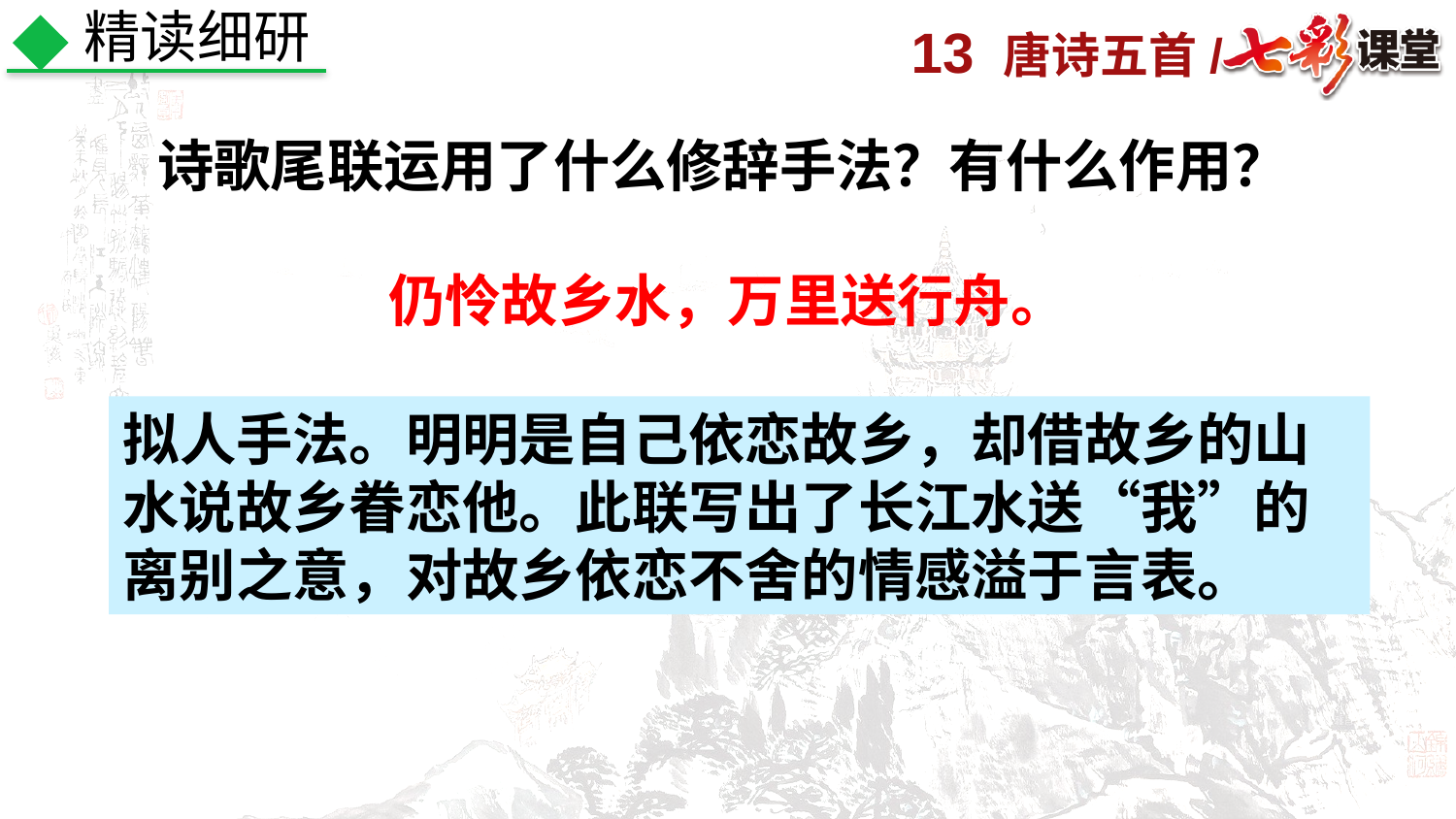

精读细研

诗歌尾联运用了什么修辞手法？有什么作用？
仍怜故乡水，万里送行舟。
拟人手法。明明是自己依恋故乡，却借故乡的山水说故乡眷恋他。此联写出了长江水送“我”的离别之意，对故乡依恋不舍的情感溢于言表。